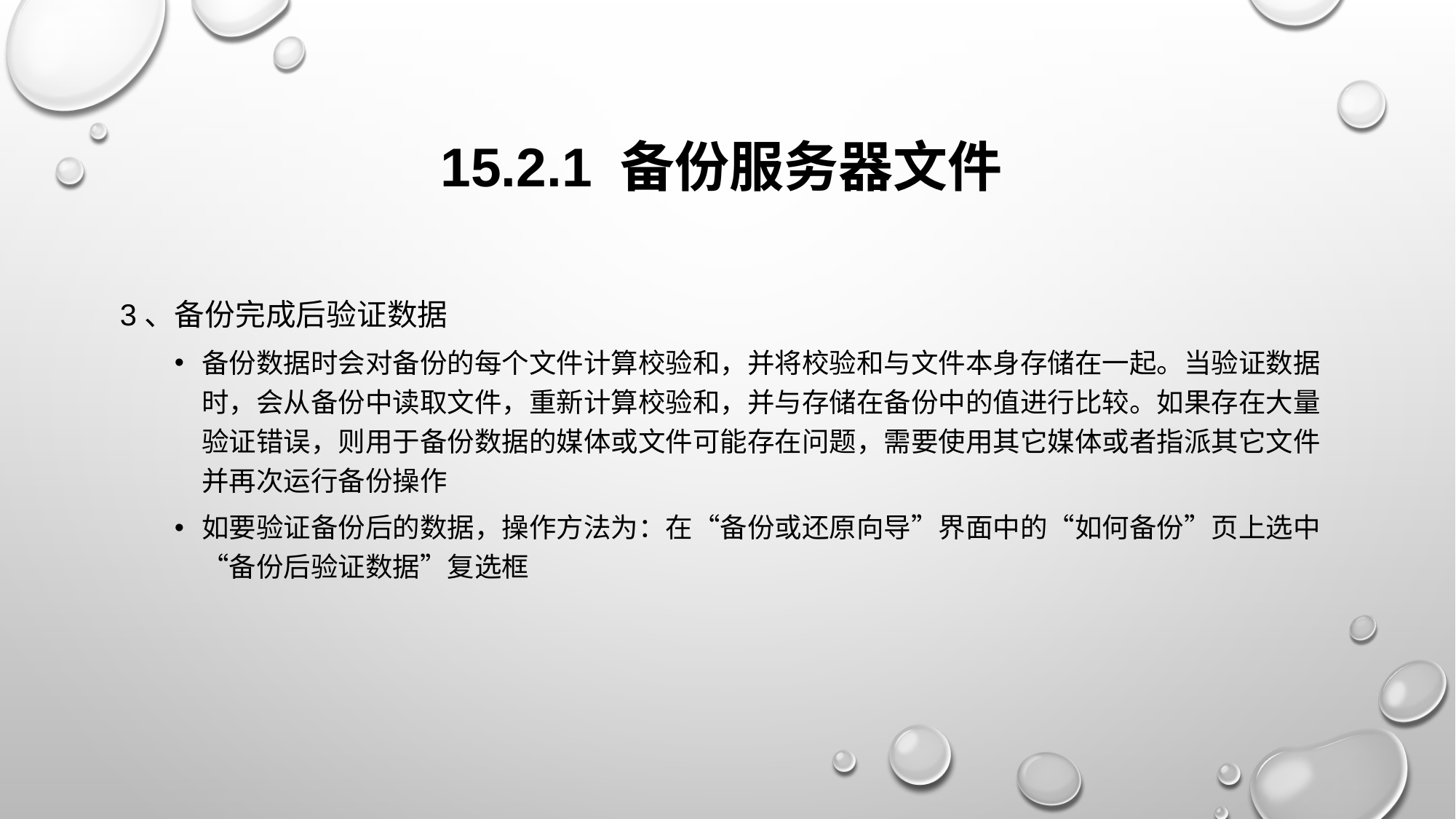

# 15.2.1 备份服务器文件
3、备份完成后验证数据
备份数据时会对备份的每个文件计算校验和，并将校验和与文件本身存储在一起。当验证数据时，会从备份中读取文件，重新计算校验和，并与存储在备份中的值进行比较。如果存在大量验证错误，则用于备份数据的媒体或文件可能存在问题，需要使用其它媒体或者指派其它文件并再次运行备份操作
如要验证备份后的数据，操作方法为：在“备份或还原向导”界面中的“如何备份”页上选中“备份后验证数据”复选框